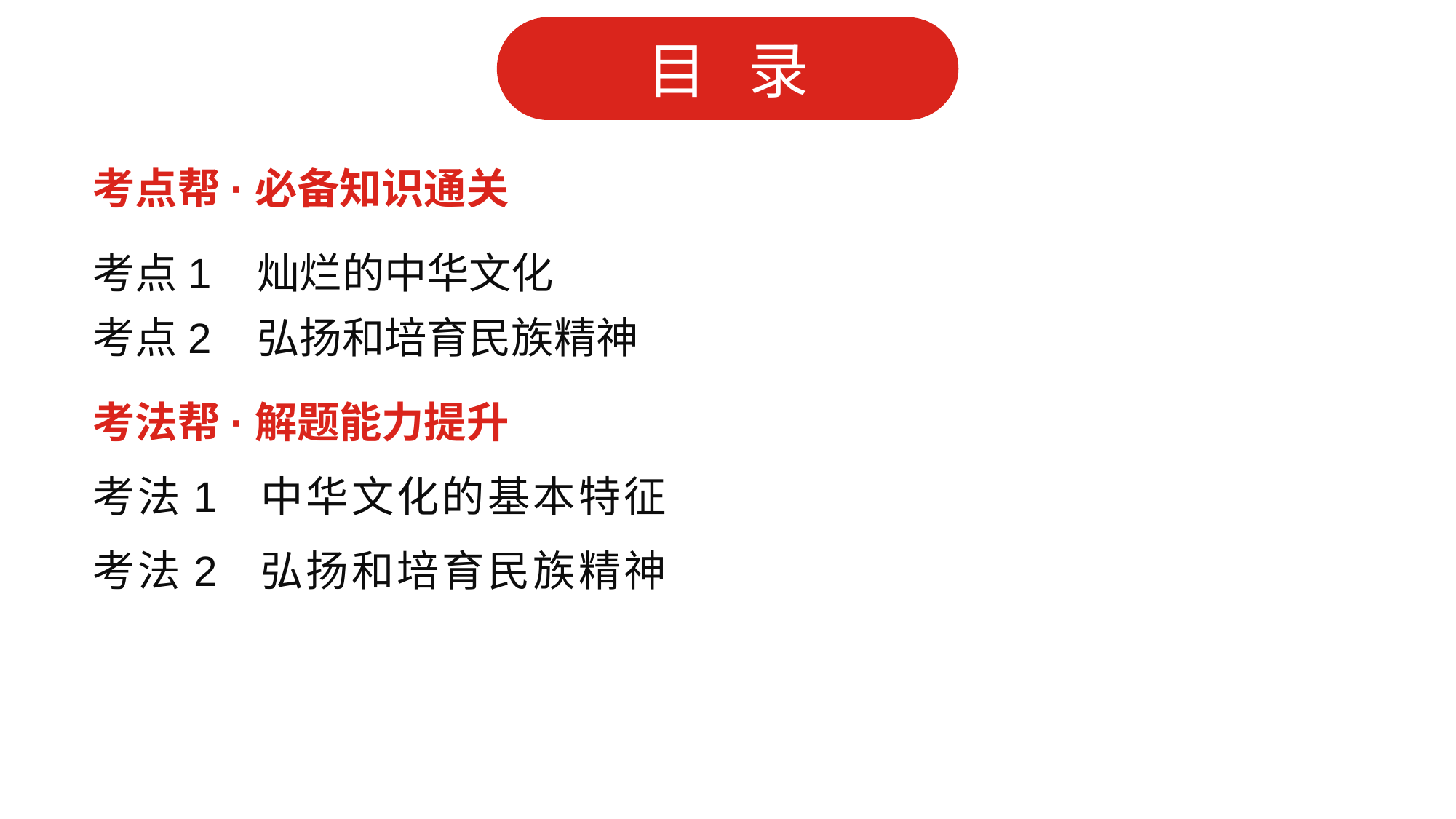

考点帮·必备知识通关
考点1   灿烂的中华文化
考点2   弘扬和培育民族精神
考法帮·解题能力提升
考法1  中华文化的基本特征
考法2  弘扬和培育民族精神